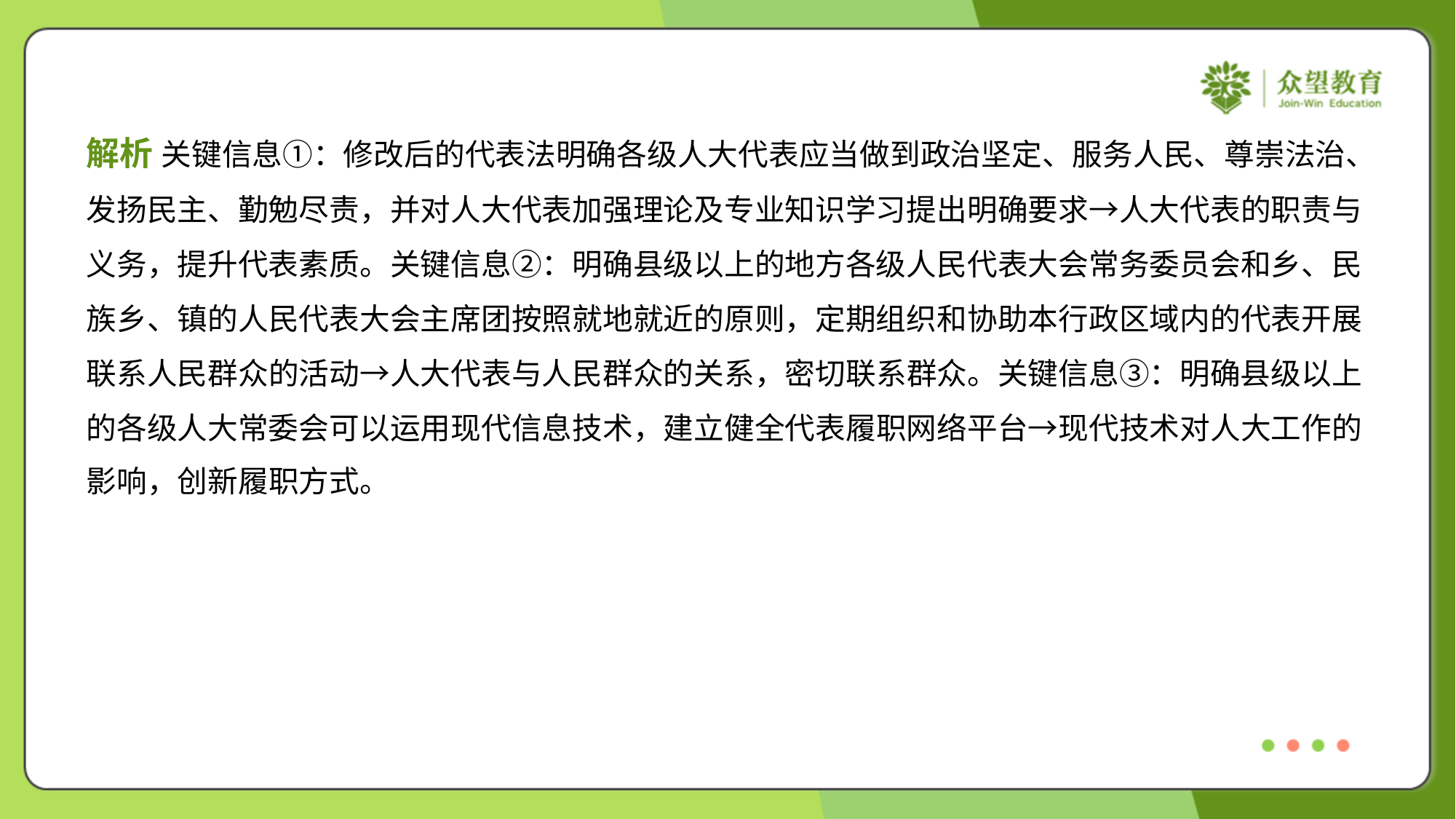

解析 关键信息①：修改后的代表法明确各级人大代表应当做到政治坚定、服务人民、尊崇法治、
发扬民主、勤勉尽责，并对人大代表加强理论及专业知识学习提出明确要求→人大代表的职责与
义务，提升代表素质。关键信息②：明确县级以上的地方各级人民代表大会常务委员会和乡、民
族乡、镇的人民代表大会主席团按照就地就近的原则，定期组织和协助本行政区域内的代表开展
联系人民群众的活动→人大代表与人民群众的关系，密切联系群众。关键信息③：明确县级以上
的各级人大常委会可以运用现代信息技术，建立健全代表履职网络平台→现代技术对人大工作的
影响，创新履职方式。